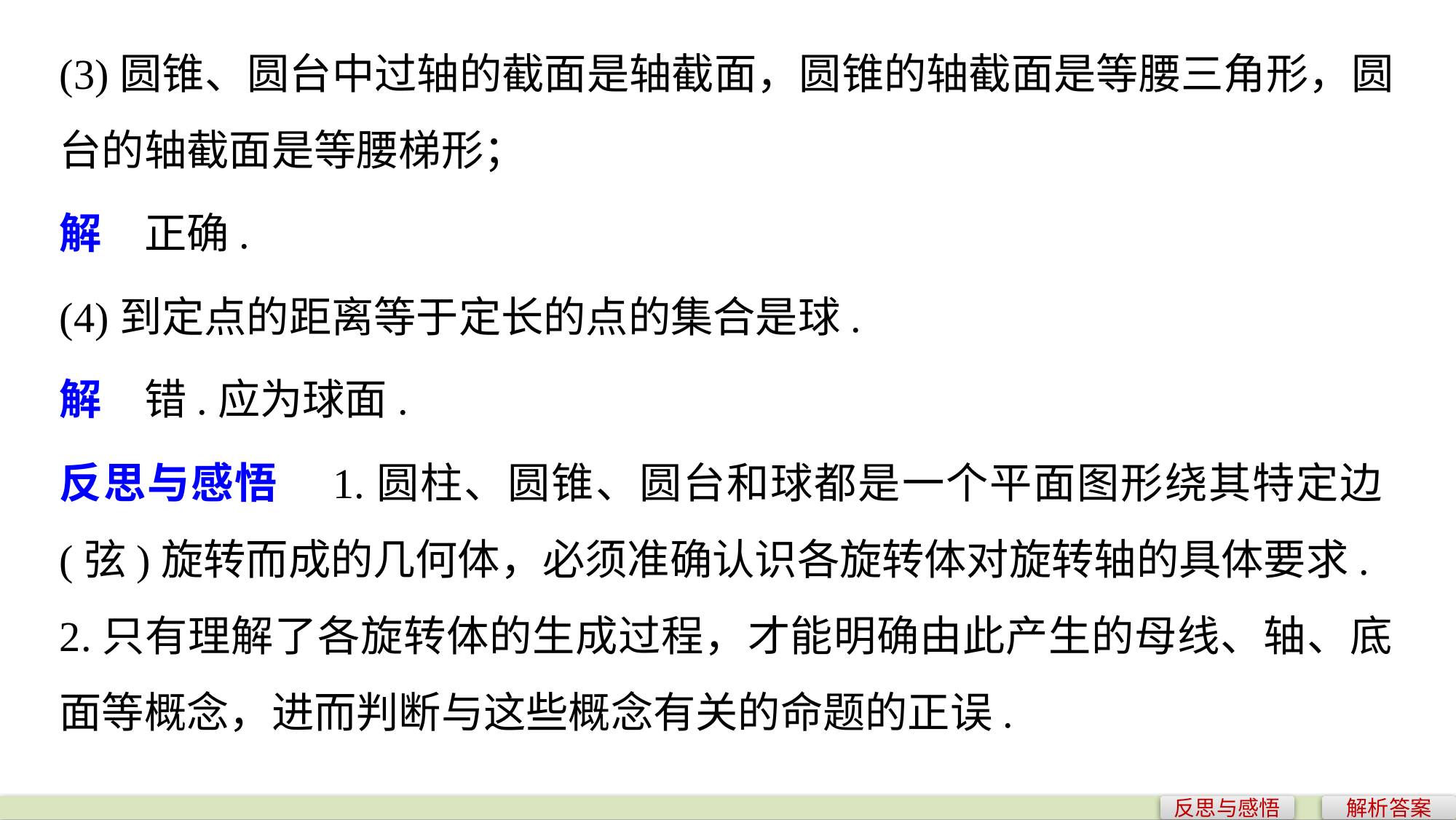

(3)圆锥、圆台中过轴的截面是轴截面，圆锥的轴截面是等腰三角形，圆台的轴截面是等腰梯形；
解　正确.
(4)到定点的距离等于定长的点的集合是球.
解　错.应为球面.
反思与感悟　1.圆柱、圆锥、圆台和球都是一个平面图形绕其特定边(弦)旋转而成的几何体，必须准确认识各旋转体对旋转轴的具体要求.
2.只有理解了各旋转体的生成过程，才能明确由此产生的母线、轴、底面等概念，进而判断与这些概念有关的命题的正误.
反思与感悟
解析答案